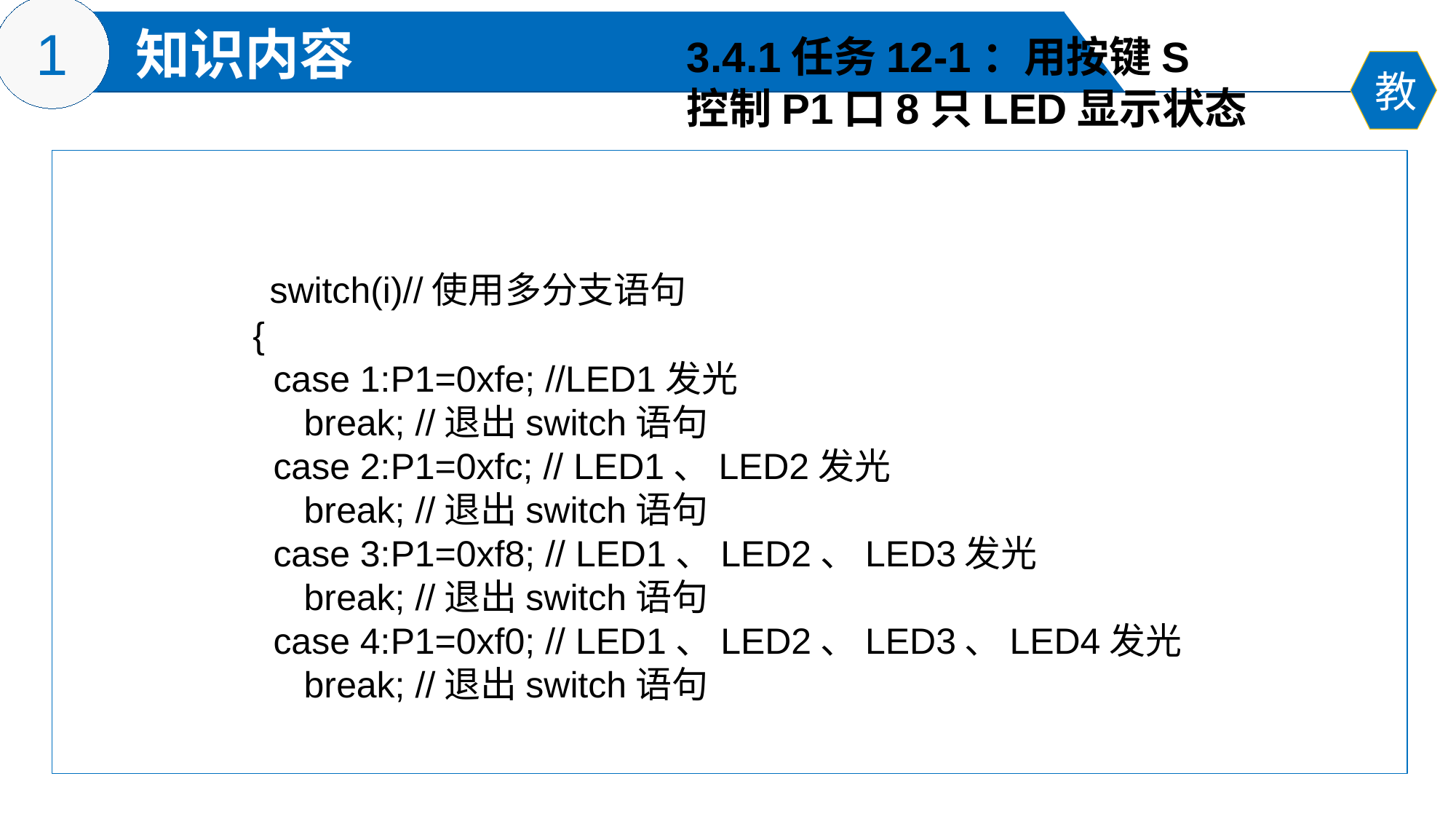

3.4.1任务12-1：用按键S
控制P1口8只LED显示状态

    switch(i)//使用多分支语句
   {
     case 1:P1=0xfe; //LED1发光
        break; //退出switch语句
     case 2:P1=0xfc; // LED1、LED2发光
        break; //退出switch语句
     case 3:P1=0xf8; // LED1、LED2、LED3发光
        break; //退出switch语句
     case 4:P1=0xf0; // LED1、LED2、LED3、LED4发光
        break; //退出switch语句